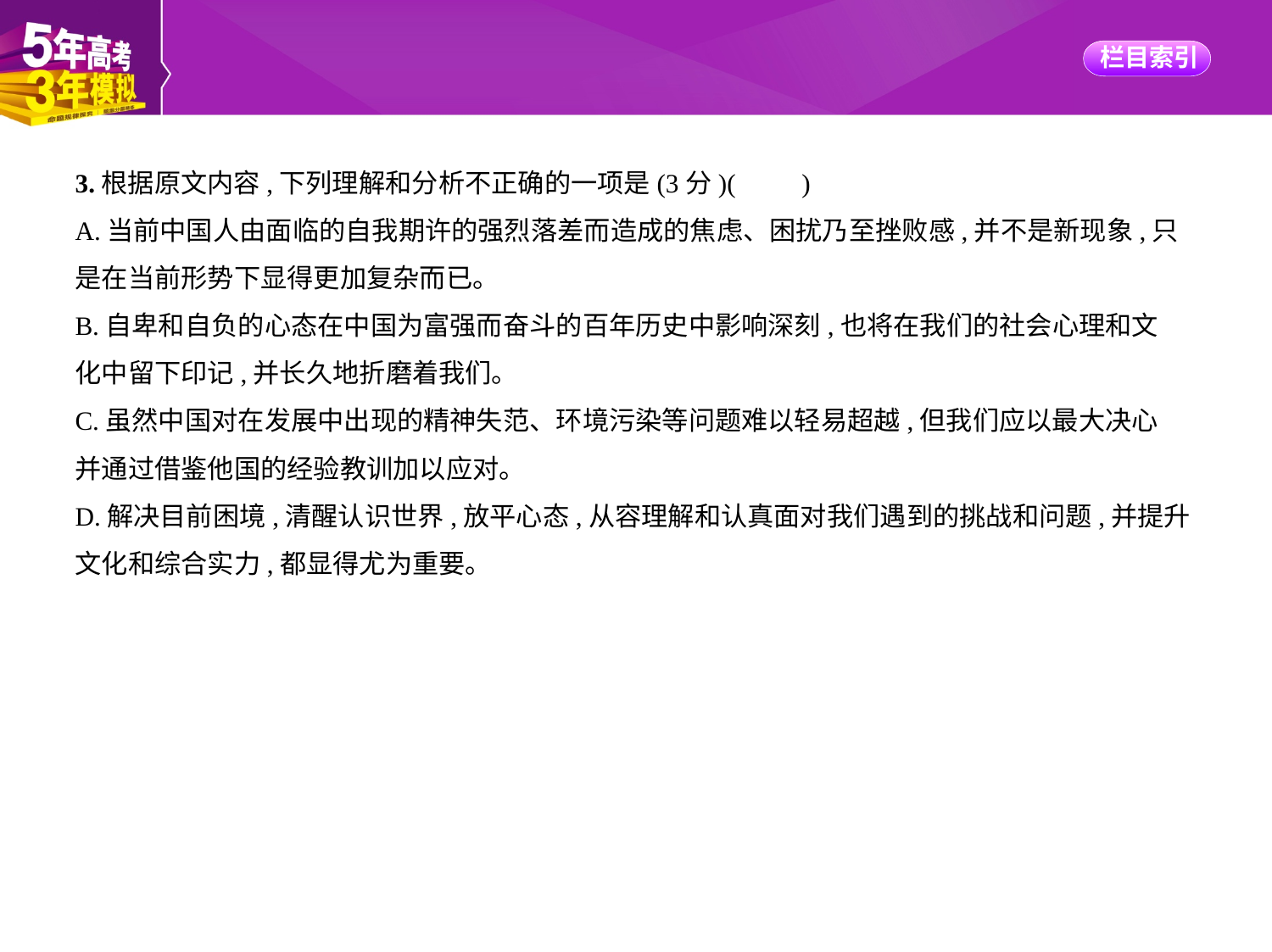

3.根据原文内容,下列理解和分析不正确的一项是(3分)(　　)
A.当前中国人由面临的自我期许的强烈落差而造成的焦虑、困扰乃至挫败感,并不是新现象,只
是在当前形势下显得更加复杂而已。
B.自卑和自负的心态在中国为富强而奋斗的百年历史中影响深刻,也将在我们的社会心理和文
化中留下印记,并长久地折磨着我们。
C.虽然中国对在发展中出现的精神失范、环境污染等问题难以轻易超越,但我们应以最大决心
并通过借鉴他国的经验教训加以应对。
D.解决目前困境,清醒认识世界,放平心态,从容理解和认真面对我们遇到的挑战和问题,并提升
文化和综合实力,都显得尤为重要。